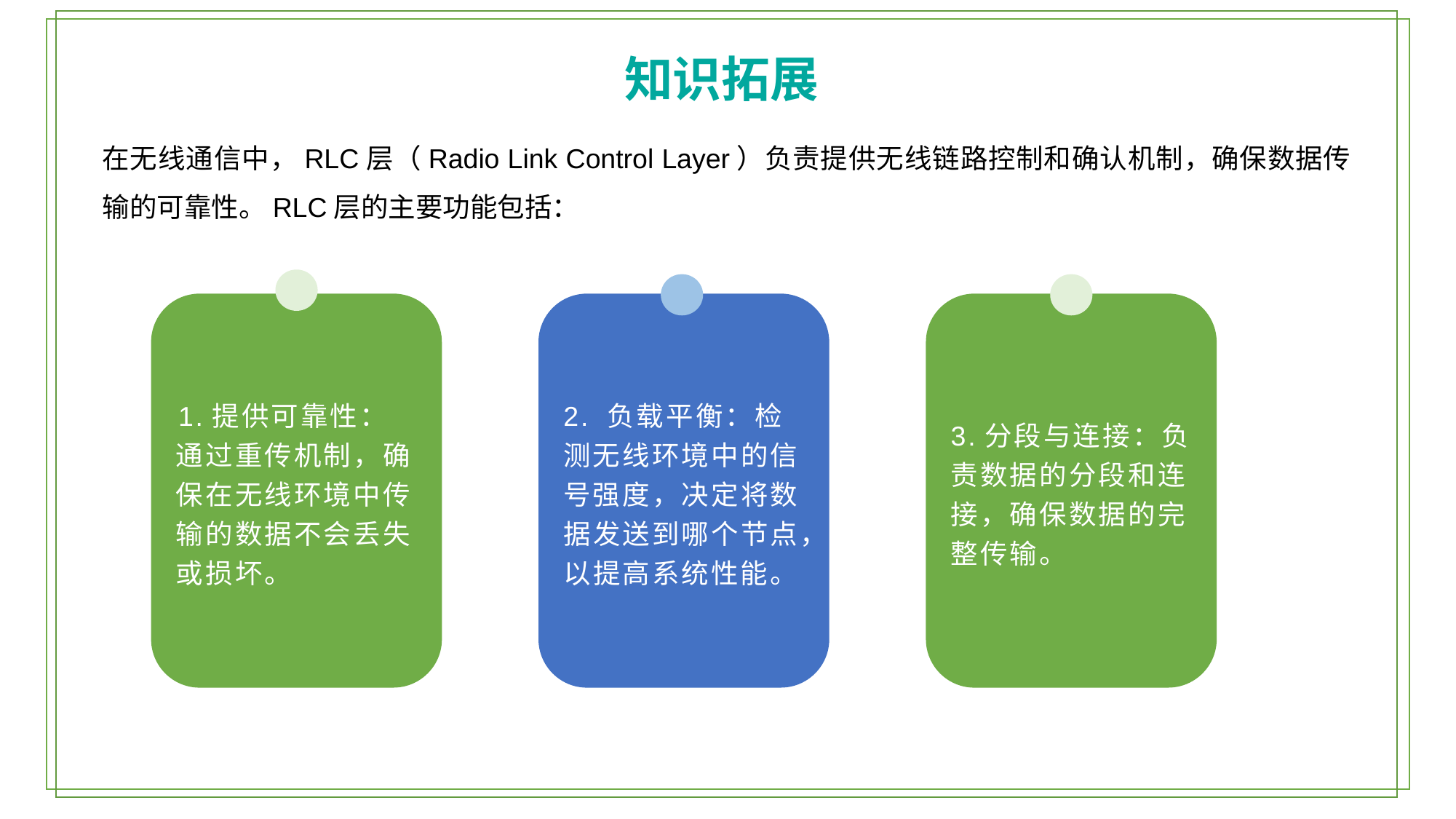

知识拓展
在无线通信中，RLC层（Radio Link Control Layer）负责提供无线链路控制和确认机制，确保数据传输的可靠性。RLC层的主要功能包括：

1

‌1.提供可靠性‌：通过重传机制，确保在无线环境中传输的数据不会丢失或损坏‌。
2. 负载平衡‌：检测无线环境中的信号强度，决定将数据发送到哪个节点，以提高系统性能。‌
3.分段与连接‌：负责数据的分段和连接，确保数据的完整传输‌。